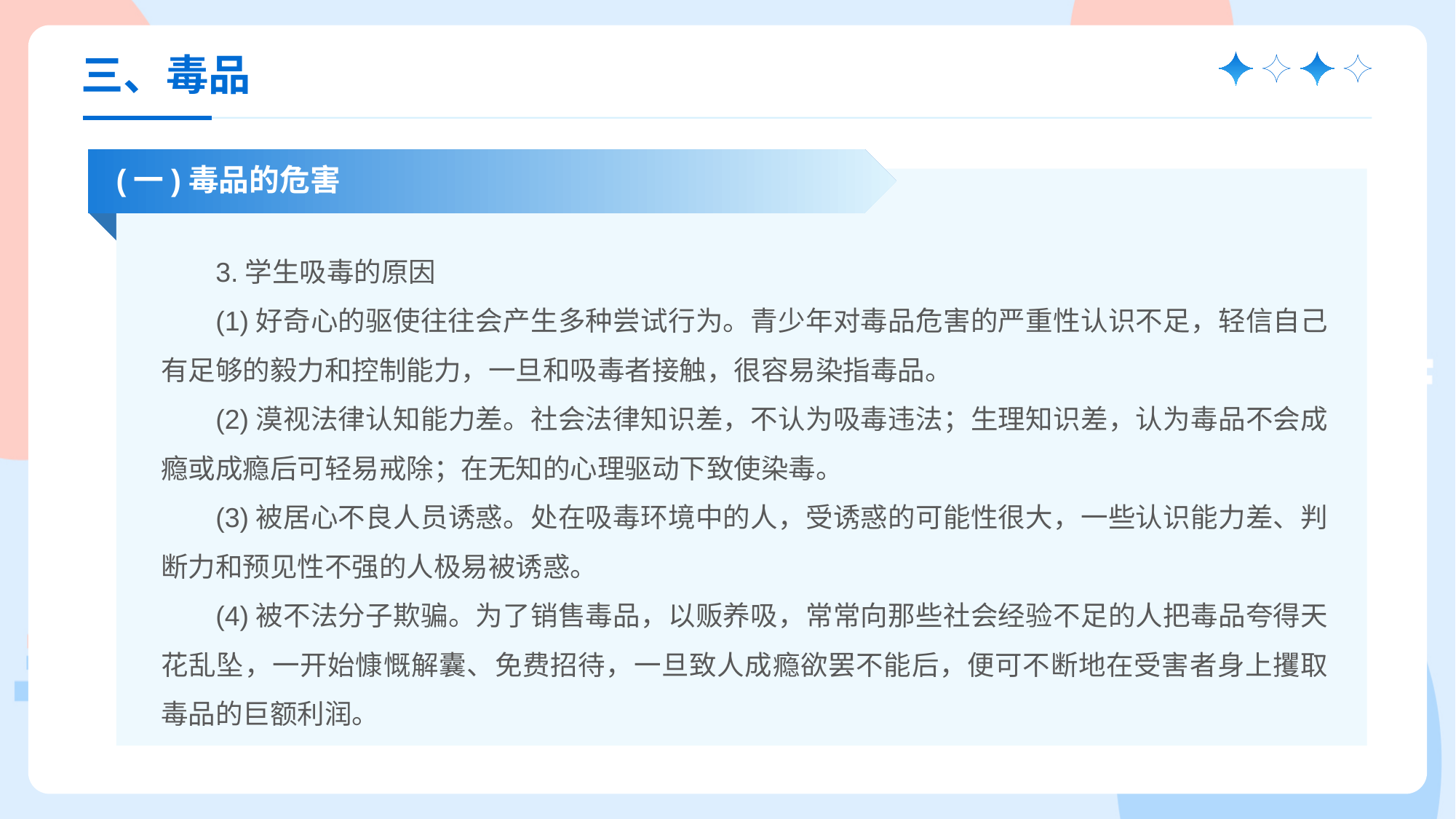

三、毒品
(一)毒品的危害

3.学生吸毒的原因
(1)好奇心的驱使往往会产生多种尝试行为。青少年对毒品危害的严重性认识不足，轻信自己有足够的毅力和控制能力，一旦和吸毒者接触，很容易染指毒品。
(2)漠视法律认知能力差。社会法律知识差，不认为吸毒违法；生理知识差，认为毒品不会成瘾或成瘾后可轻易戒除；在无知的心理驱动下致使染毒。
(3)被居心不良人员诱惑。处在吸毒环境中的人，受诱惑的可能性很大，一些认识能力差、判断力和预见性不强的人极易被诱惑。
(4)被不法分子欺骗。为了销售毒品，以贩养吸，常常向那些社会经验不足的人把毒品夸得天花乱坠，一开始慷慨解囊、免费招待，一旦致人成瘾欲罢不能后，便可不断地在受害者身上攫取毒品的巨额利润。